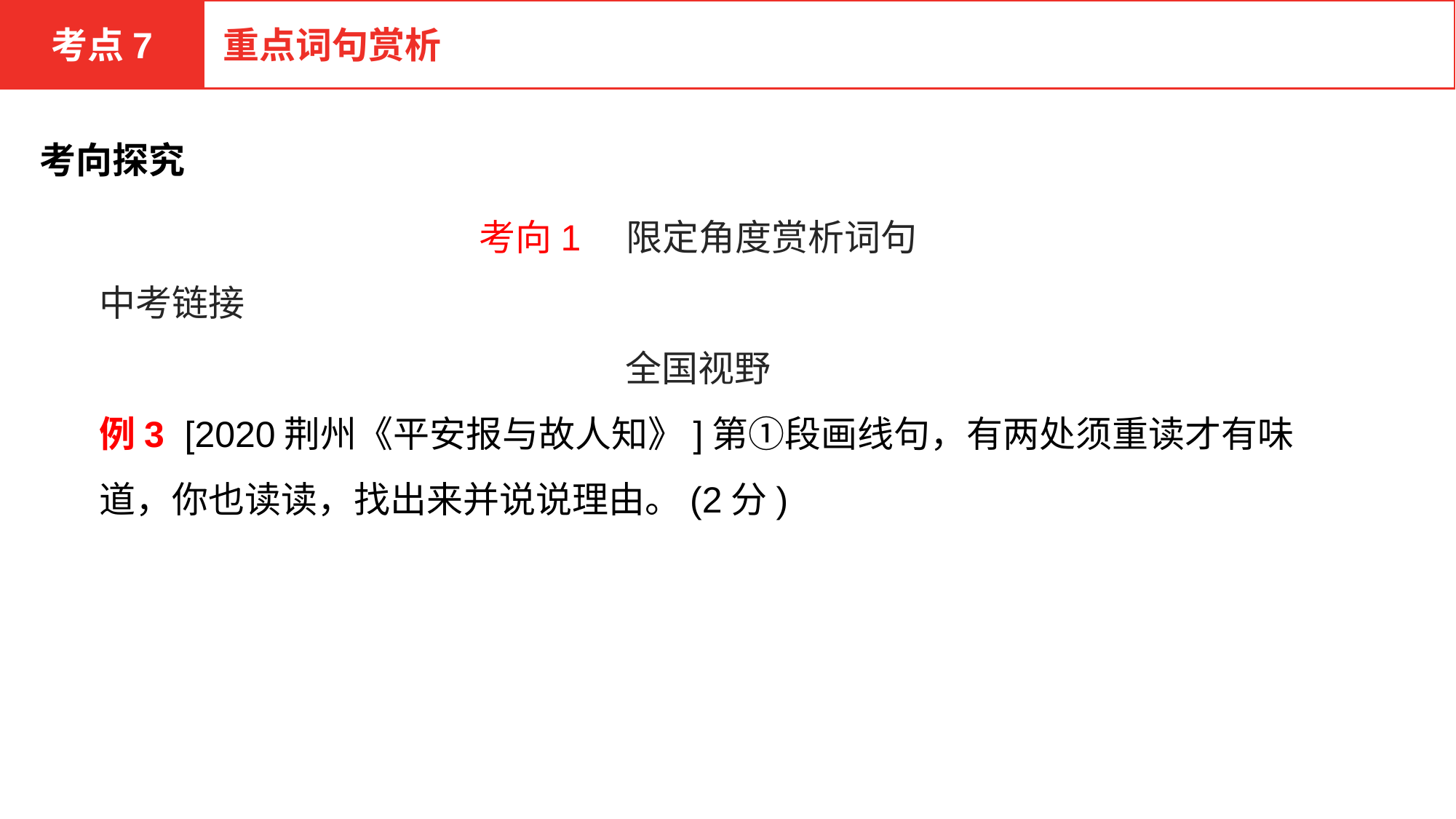

考点7
重点词句赏析
考向探究
考向1　限定角度赏析词句
中考链接
全国视野
例3  [2020荆州《平安报与故人知》]第①段画线句，有两处须重读才有味道，你也读读，找出来并说说理由。(2分)